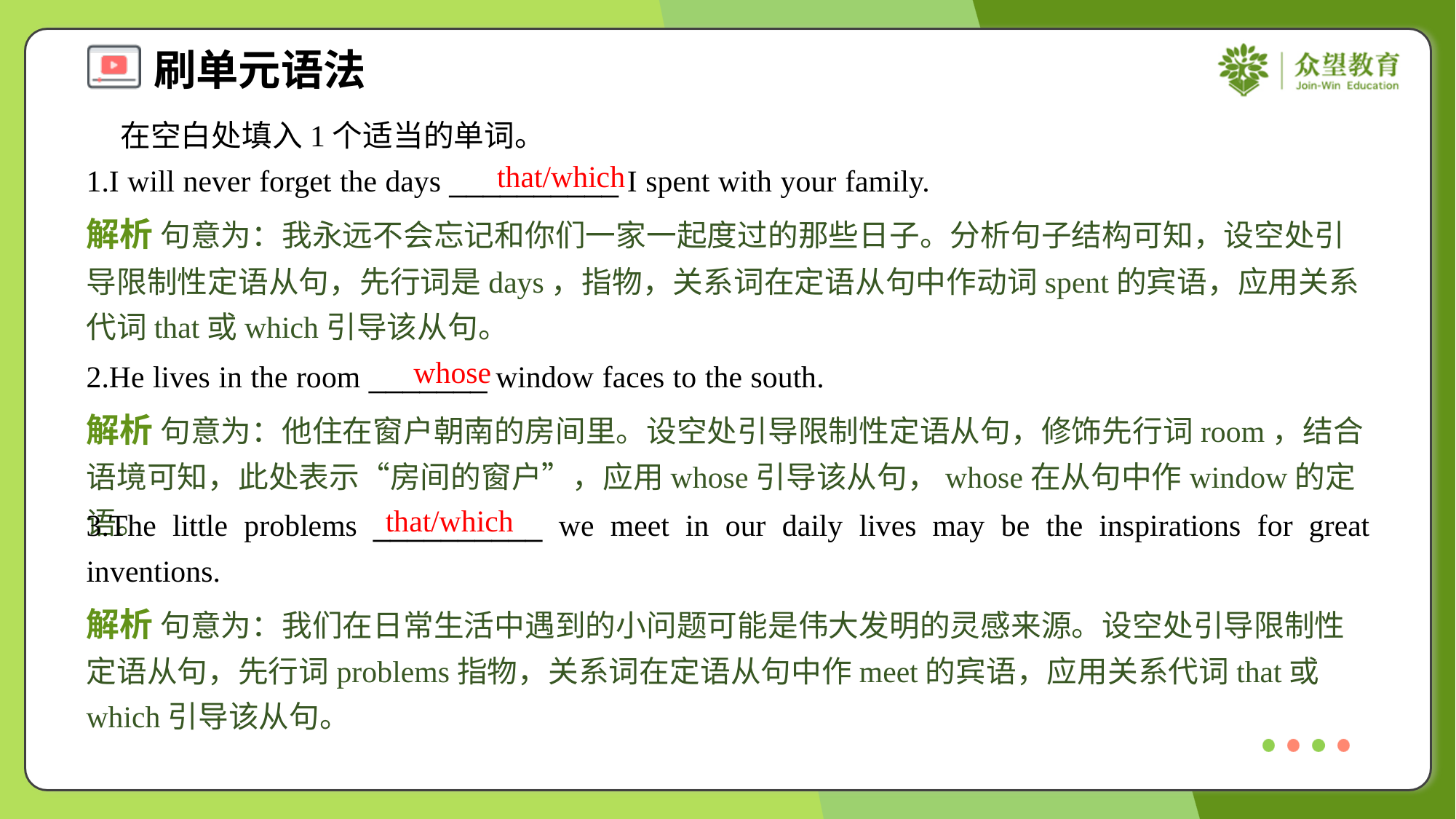

在空白处填入1个适当的单词。
1.I will never forget the days __________ I spent with your family.
that/which
解析 句意为：我永远不会忘记和你们一家一起度过的那些日子。分析句子结构可知，设空处引导限制性定语从句，先行词是days，指物，关系词在定语从句中作动词spent的宾语，应用关系代词that或which引导该从句。
whose
2.He lives in the room _______ window faces to the south.
解析 句意为：他住在窗户朝南的房间里。设空处引导限制性定语从句，修饰先行词room，结合语境可知，此处表示“房间的窗户”，应用whose引导该从句，whose在从句中作window的定语。
that/which
3.The little problems __________ we meet in our daily lives may be the inspirations for great inventions.
解析 句意为：我们在日常生活中遇到的小问题可能是伟大发明的灵感来源。设空处引导限制性定语从句，先行词problems指物，关系词在定语从句中作meet的宾语，应用关系代词that或which引导该从句。